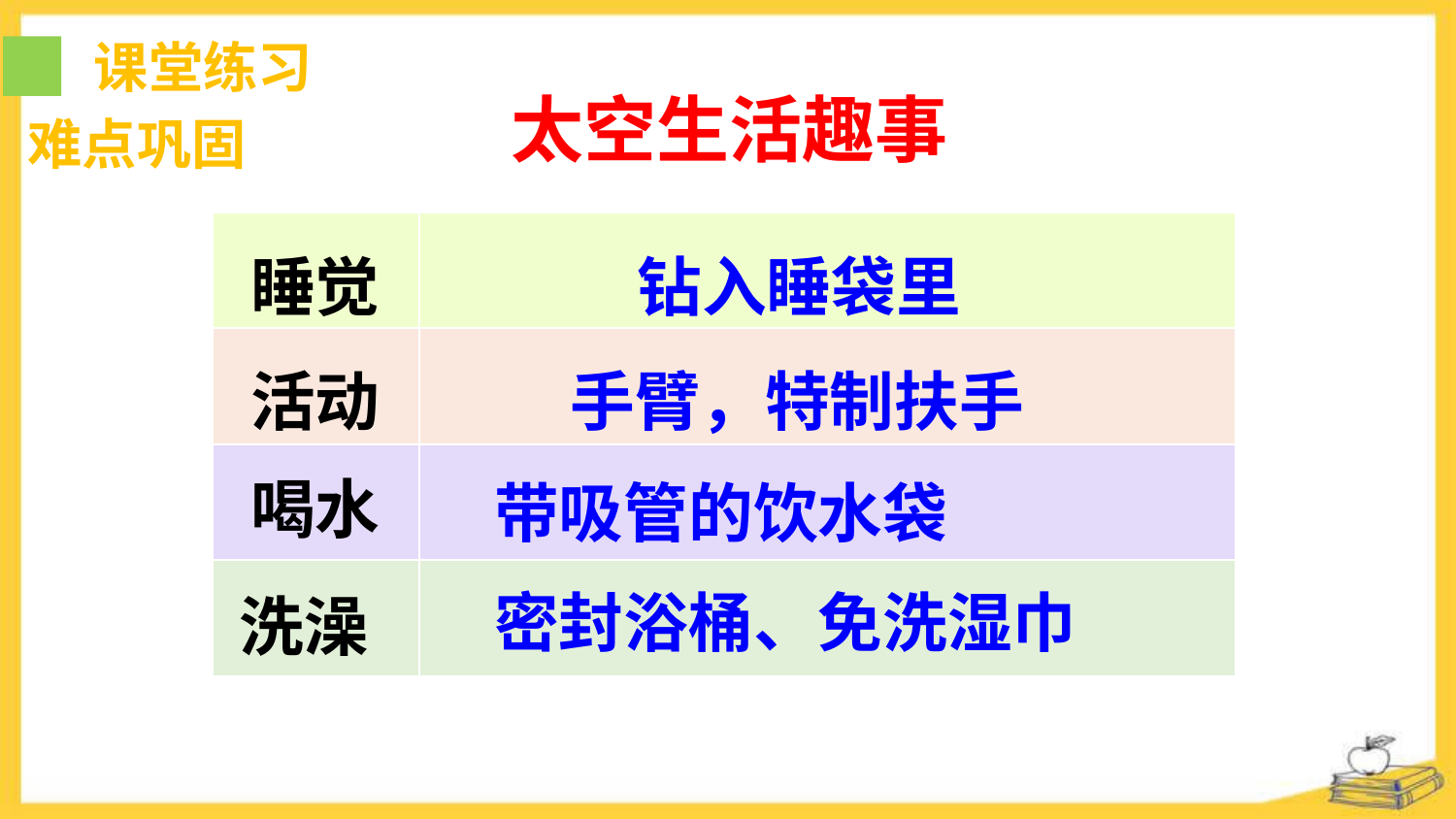

课堂练习

太空生活趣事
难点巩固
|  |  |
| --- | --- |
|  |  |
|  |  |
|  |  |
钻入睡袋里
睡觉
手臂，特制扶手
活动
喝水
带吸管的饮水袋
密封浴桶、免洗湿巾
洗澡